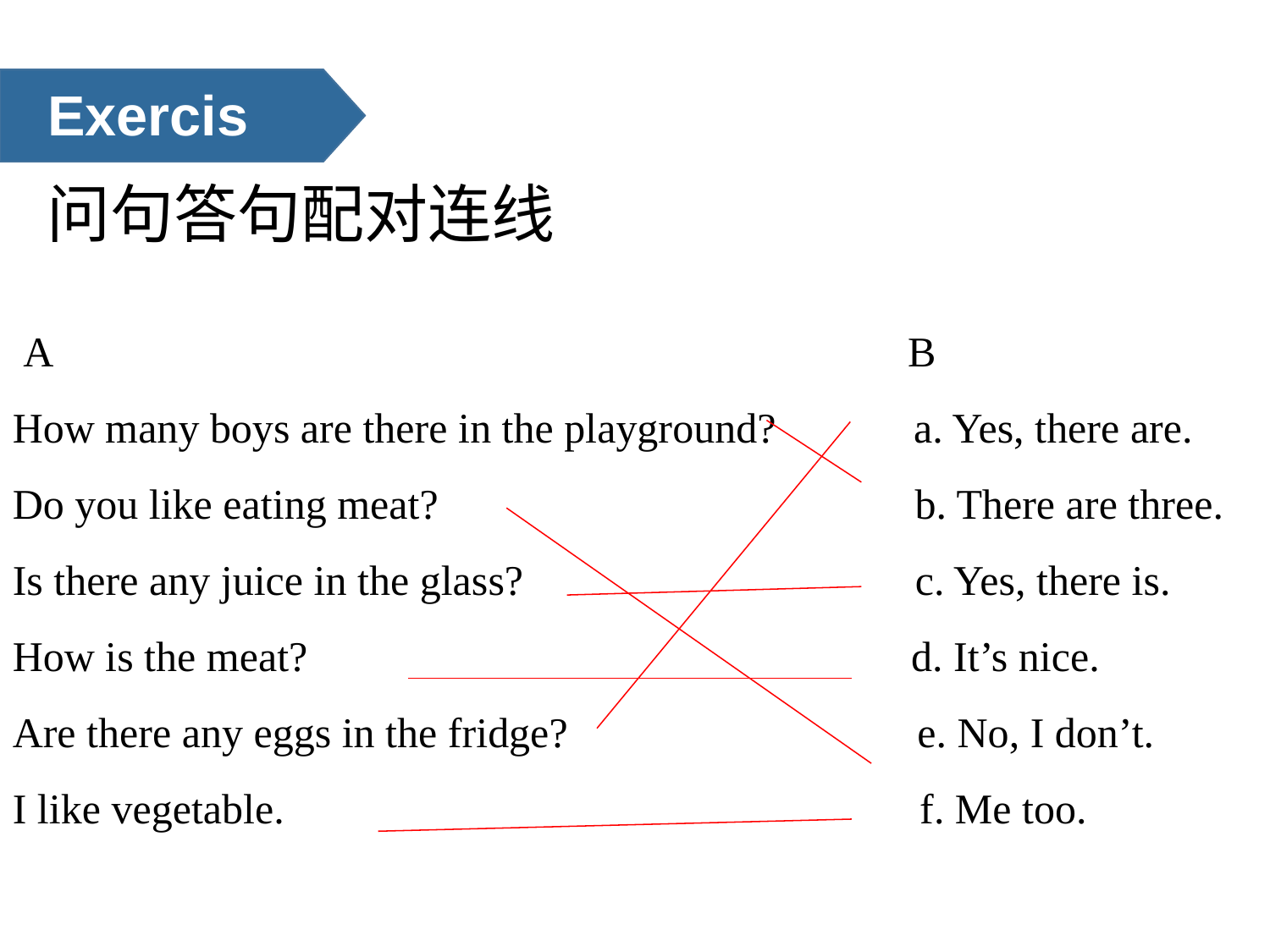

Exercise
问句答句配对连线
 A                                                                                 B
How many boys are there in the playground?             a. Yes, there are.
Do you like eating meat?                                             b. There are three.
Is there any juice in the glass?                                     c. Yes, there is.
How is the meat?                                                         d. It’s nice.
Are there any eggs in the fridge?                                 e. No, I don’t.
I like vegetable.                                                            f. Me too.